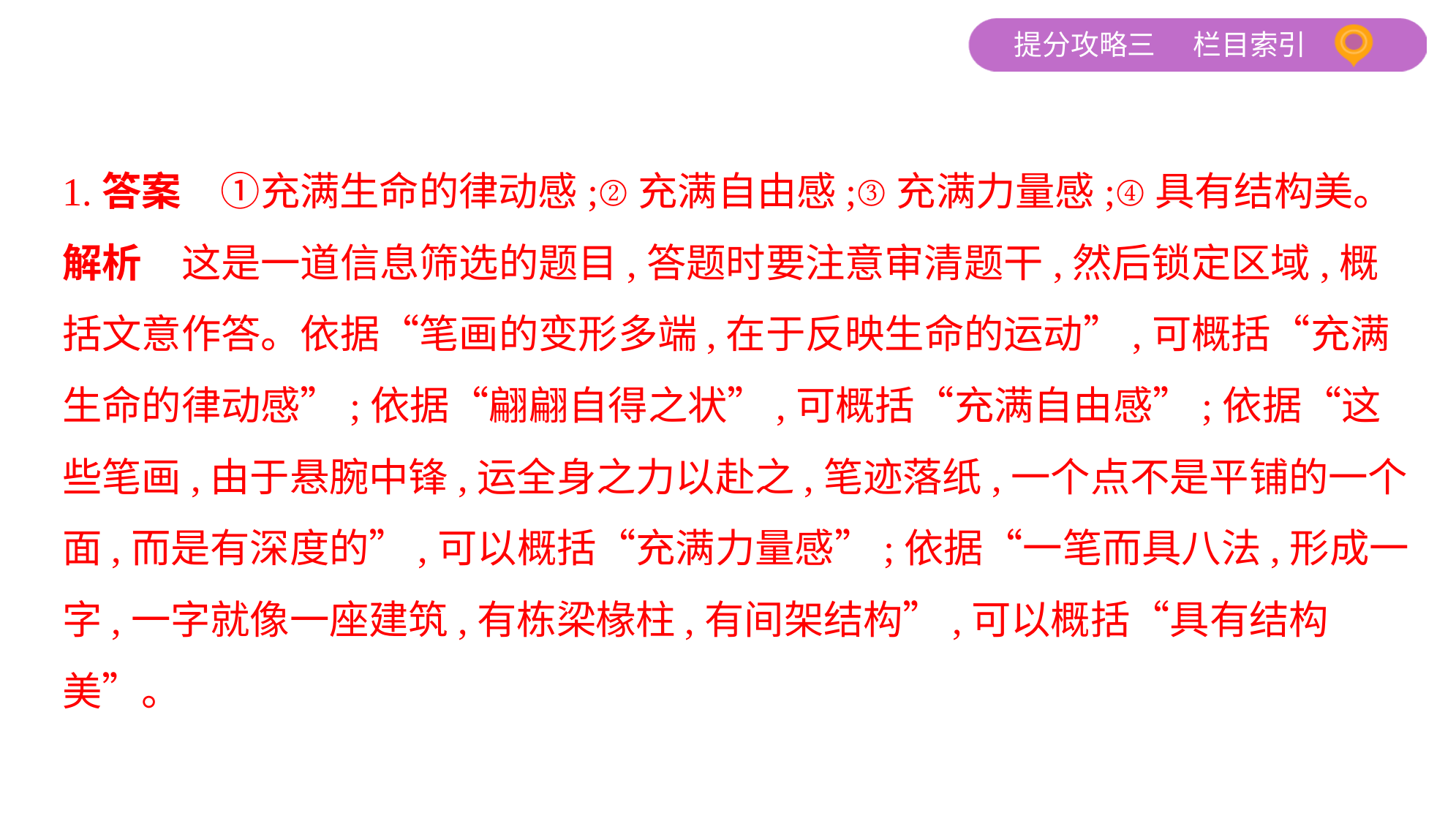

1.答案　①充满生命的律动感;②充满自由感;③充满力量感;④具有结构美。
解析　这是一道信息筛选的题目,答题时要注意审清题干,然后锁定区域,概
括文意作答。依据“笔画的变形多端,在于反映生命的运动”,可概括“充满
生命的律动感”;依据“翩翩自得之状”,可概括“充满自由感”;依据“这
些笔画,由于悬腕中锋,运全身之力以赴之,笔迹落纸,一个点不是平铺的一个
面,而是有深度的”,可以概括“充满力量感”;依据“一笔而具八法,形成一
字,一字就像一座建筑,有栋梁椽柱,有间架结构”,可以概括“具有结构美”。